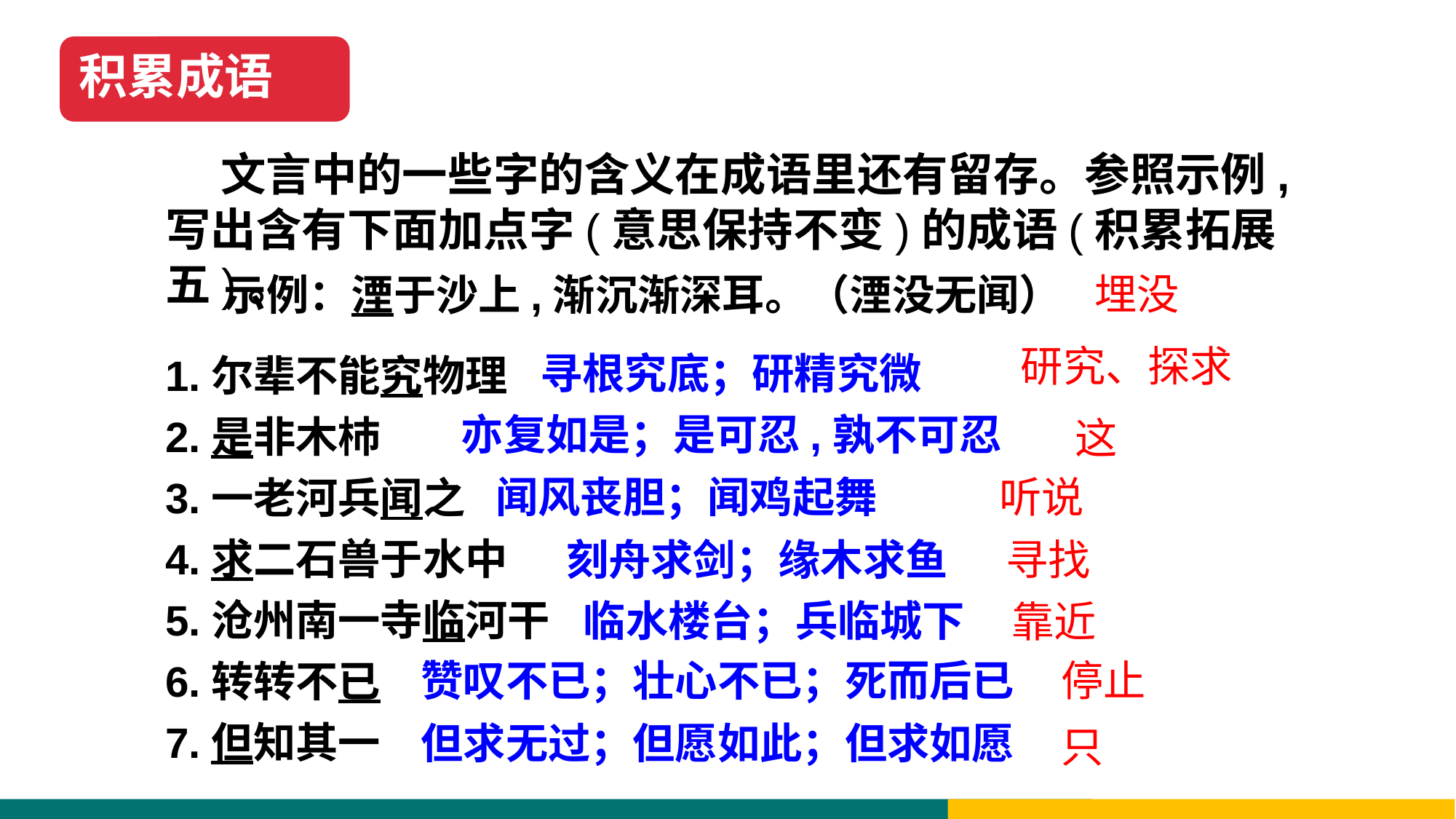

积累成语
    文言中的一些字的含义在成语里还有留存。参照示例,写出含有下面加点字(意思保持不变)的成语(积累拓展五)。
埋没
示例：湮于沙上,渐沉渐深耳。（湮没无闻）
1.尔辈不能究物理
2.是非木杮
3.一老河兵闻之
4.求二石兽于水中
5.沧州南一寺临河干
6.转转不已
7.但知其一
研究、探求
寻根究底；研精究微
亦复如是；是可忍,孰不可忍
这
闻风丧胆；闻鸡起舞
听说
寻找
刻舟求剑；缘木求鱼
临水楼台；兵临城下
靠近
停止
赞叹不已；壮心不已；死而后已
但求无过；但愿如此；但求如愿
只